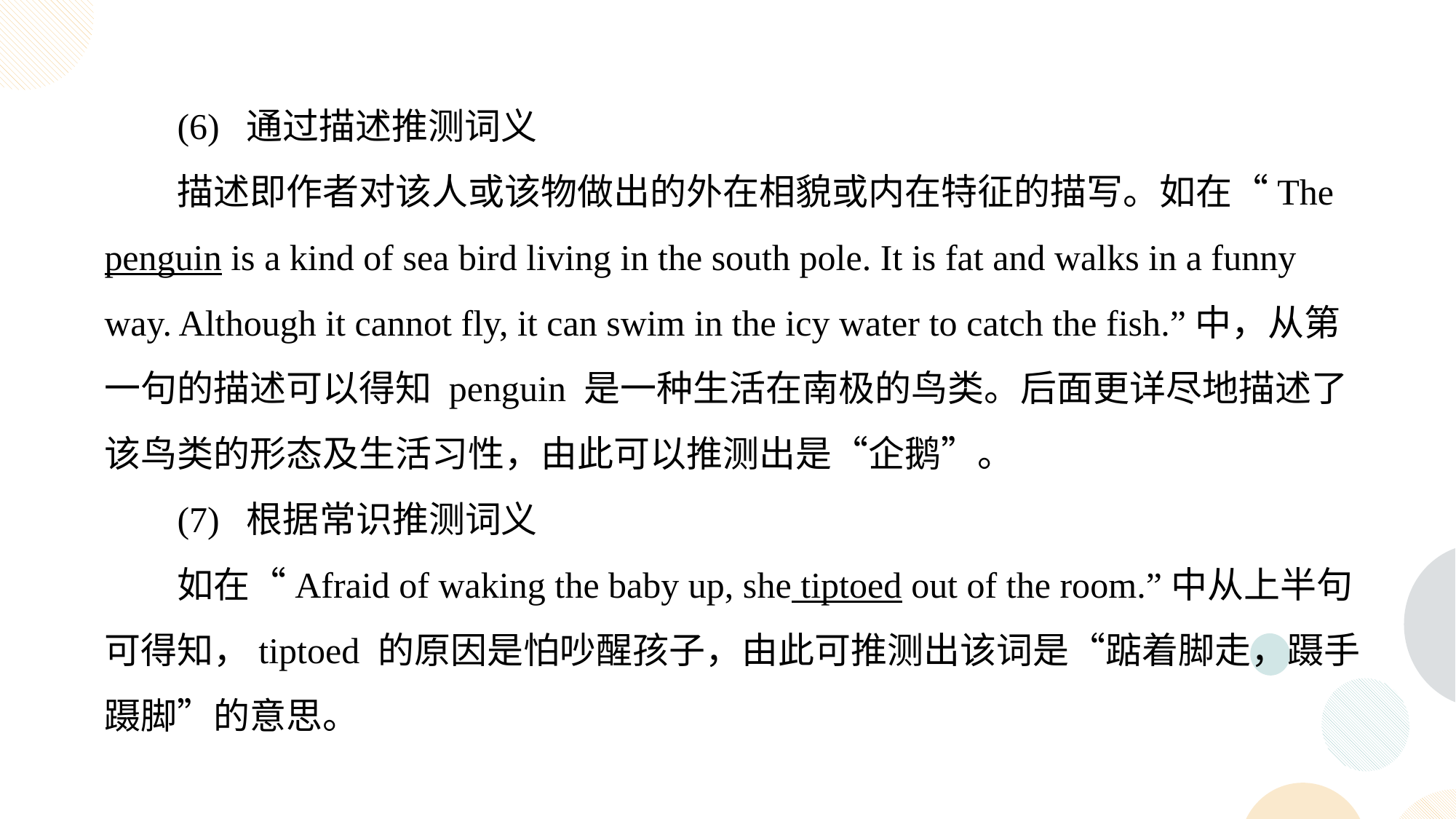

(6)  通过描述推测词义
描述即作者对该人或该物做出的外在相貌或内在特征的描写。如在“The penguin is a kind of sea bird living in the south pole. It is fat and walks in a funny way. Although it cannot fly, it can swim in the icy water to catch the fish.”中，从第一句的描述可以得知 penguin 是一种生活在南极的鸟类。后面更详尽地描述了该鸟类的形态及生活习性，由此可以推测出是“企鹅”。
(7)  根据常识推测词义
如在“Afraid of waking the baby up, she tiptoed out of the room.”中从上半句可得知，tiptoed 的原因是怕吵醒孩子，由此可推测出该词是“踮着脚走，蹑手蹑脚”的意思。